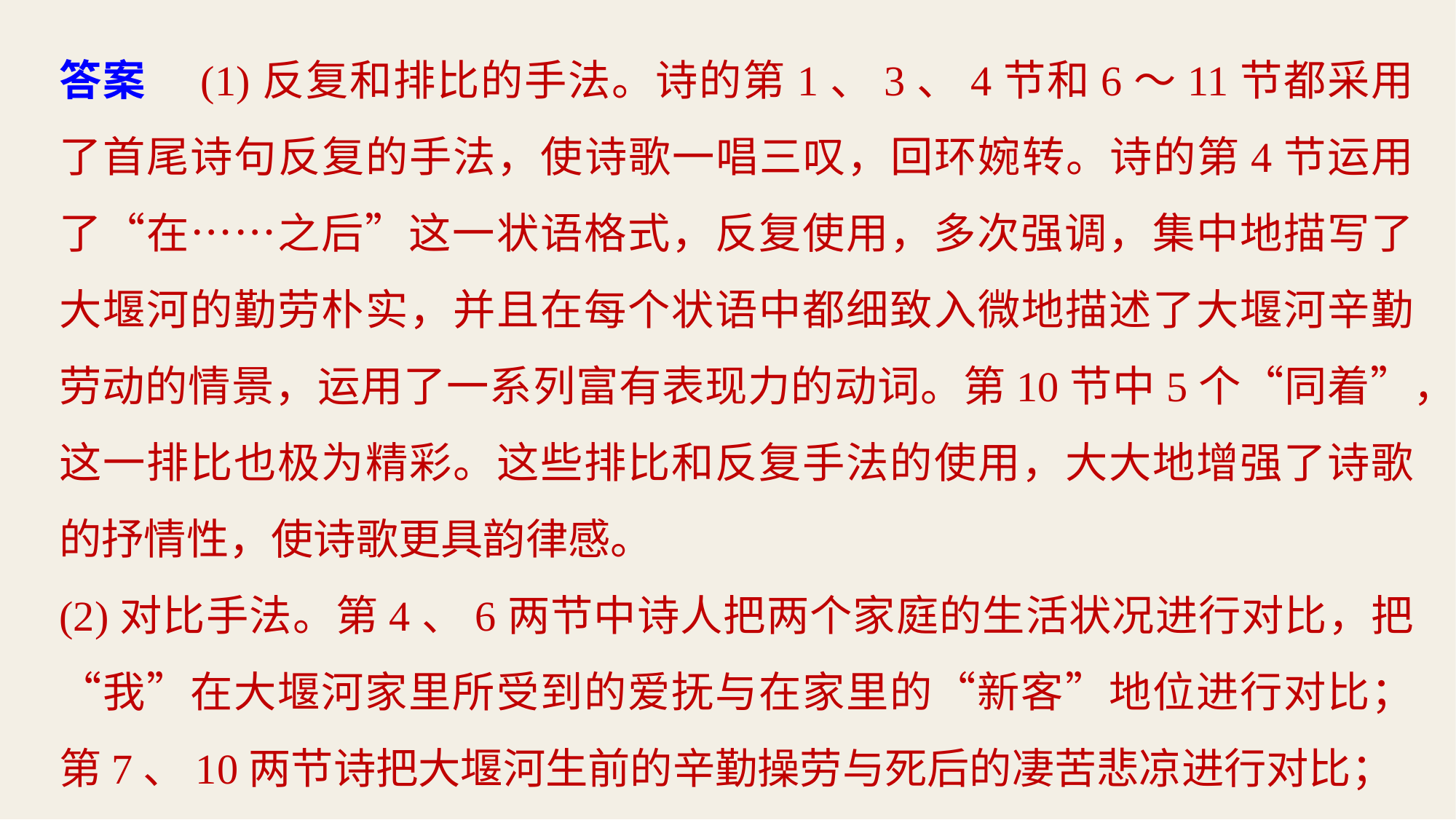

答案　(1)反复和排比的手法。诗的第1、3、4节和6～11节都采用了首尾诗句反复的手法，使诗歌一唱三叹，回环婉转。诗的第4节运用了“在……之后”这一状语格式，反复使用，多次强调，集中地描写了大堰河的勤劳朴实，并且在每个状语中都细致入微地描述了大堰河辛勤劳动的情景，运用了一系列富有表现力的动词。第10节中5个“同着”，这一排比也极为精彩。这些排比和反复手法的使用，大大地增强了诗歌的抒情性，使诗歌更具韵律感。
(2)对比手法。第4、6两节中诗人把两个家庭的生活状况进行对比，把“我”在大堰河家里所受到的爱抚与在家里的“新客”地位进行对比；第7、10两节诗把大堰河生前的辛勤操劳与死后的凄苦悲凉进行对比；